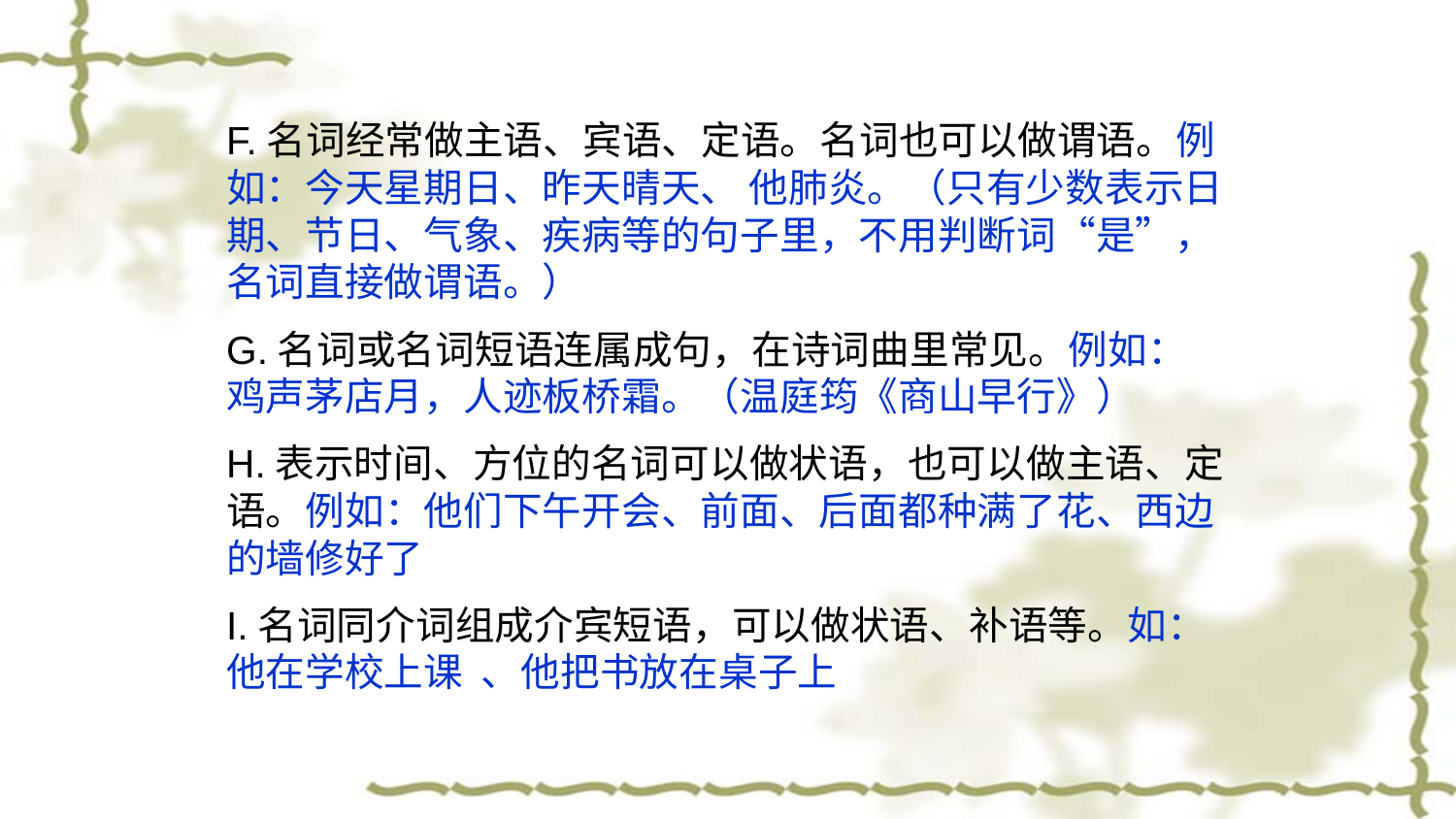

F.名词经常做主语、宾语、定语。名词也可以做谓语。例如：今天星期日、昨天晴天、 他肺炎。（只有少数表示日期、节日、气象、疾病等的句子里，不用判断词“是”，名词直接做谓语。）
G.名词或名词短语连属成句，在诗词曲里常见。例如：鸡声茅店月，人迹板桥霜。（温庭筠《商山早行》）
H.表示时间、方位的名词可以做状语，也可以做主语、定语。例如：他们下午开会、前面、后面都种满了花、西边的墙修好了
I.名词同介词组成介宾短语，可以做状语、补语等。如：他在学校上课  、他把书放在桌子上